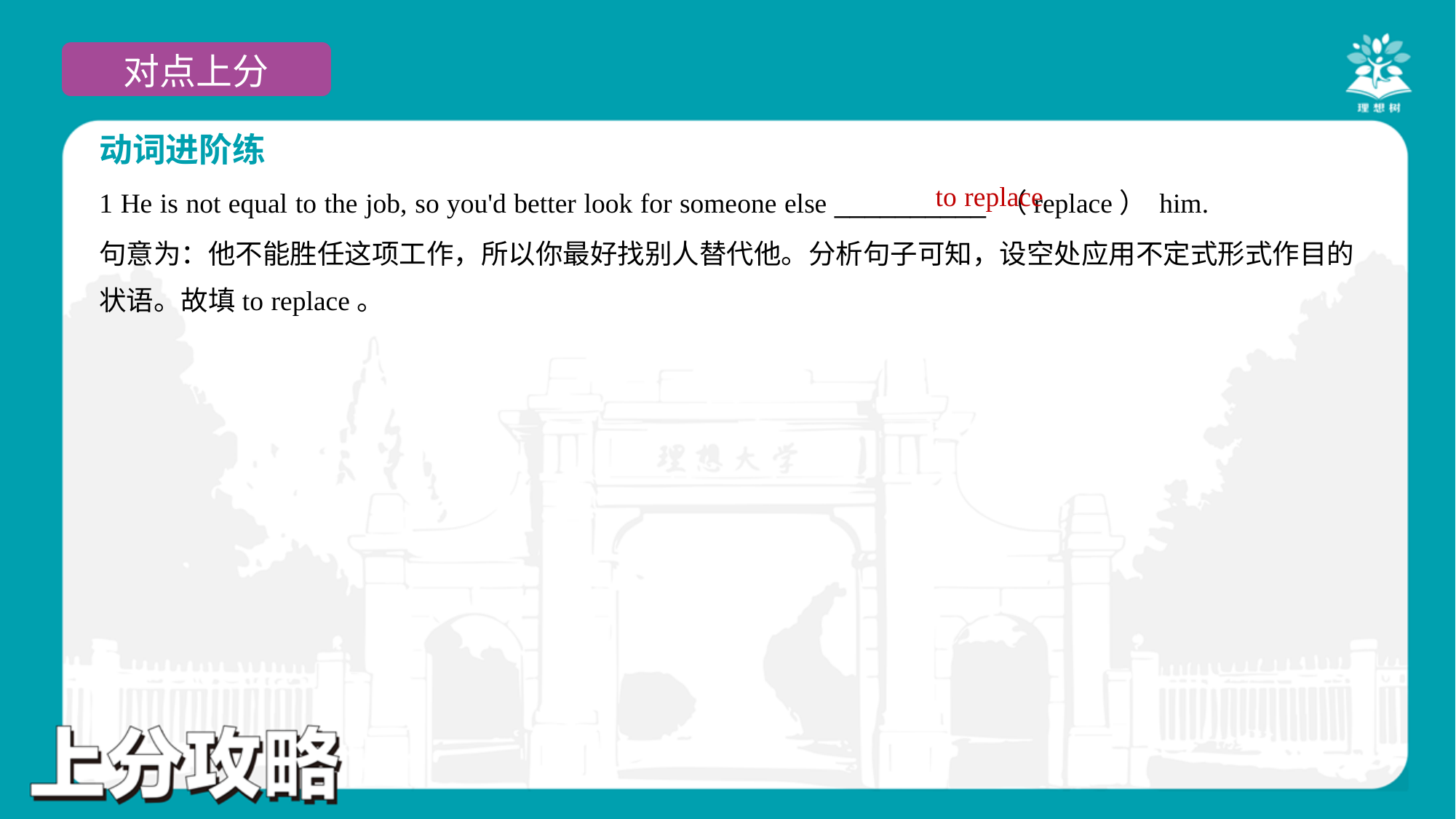

动词进阶练
to replace
1 He is not equal to the job, so you'd better look for someone else __________ （replace） him.
句意为：他不能胜任这项工作，所以你最好找别人替代他。分析句子可知，设空处应用不定式形式作目的
状语。故填to replace。